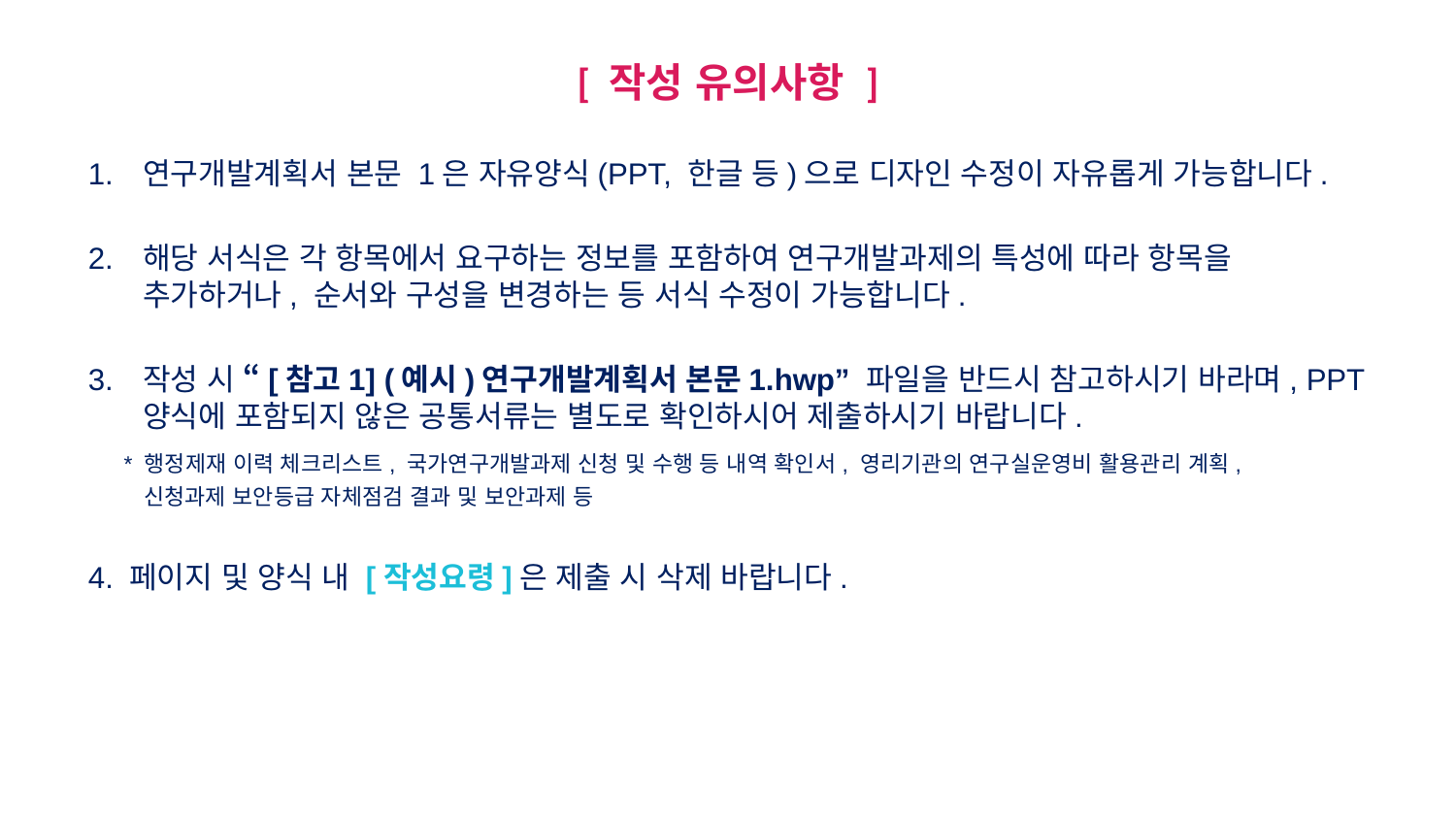

[ 작성 유의사항 ]

연구개발계획서 본문 1은 자유양식(PPT, 한글 등)으로 디자인 수정이 자유롭게 가능합니다.

해당 서식은 각 항목에서 요구하는 정보를 포함하여 연구개발과제의 특성에 따라 항목을 추가하거나, 순서와 구성을 변경하는 등 서식 수정이 가능합니다.

작성 시 “[참고1] (예시)연구개발계획서 본문1.hwp” 파일을 반드시 참고하시기 바라며, PPT양식에 포함되지 않은 공통서류는 별도로 확인하시어 제출하시기 바랍니다.
    * 행정제재 이력 체크리스트, 국가연구개발과제 신청 및 수행 등 내역 확인서, 영리기관의 연구실운영비 활용관리 계획,
        신청과제 보안등급 자체점검 결과 및 보안과제 등

4. 페이지 및 양식 내 [작성요령]은 제출 시 삭제 바랍니다.